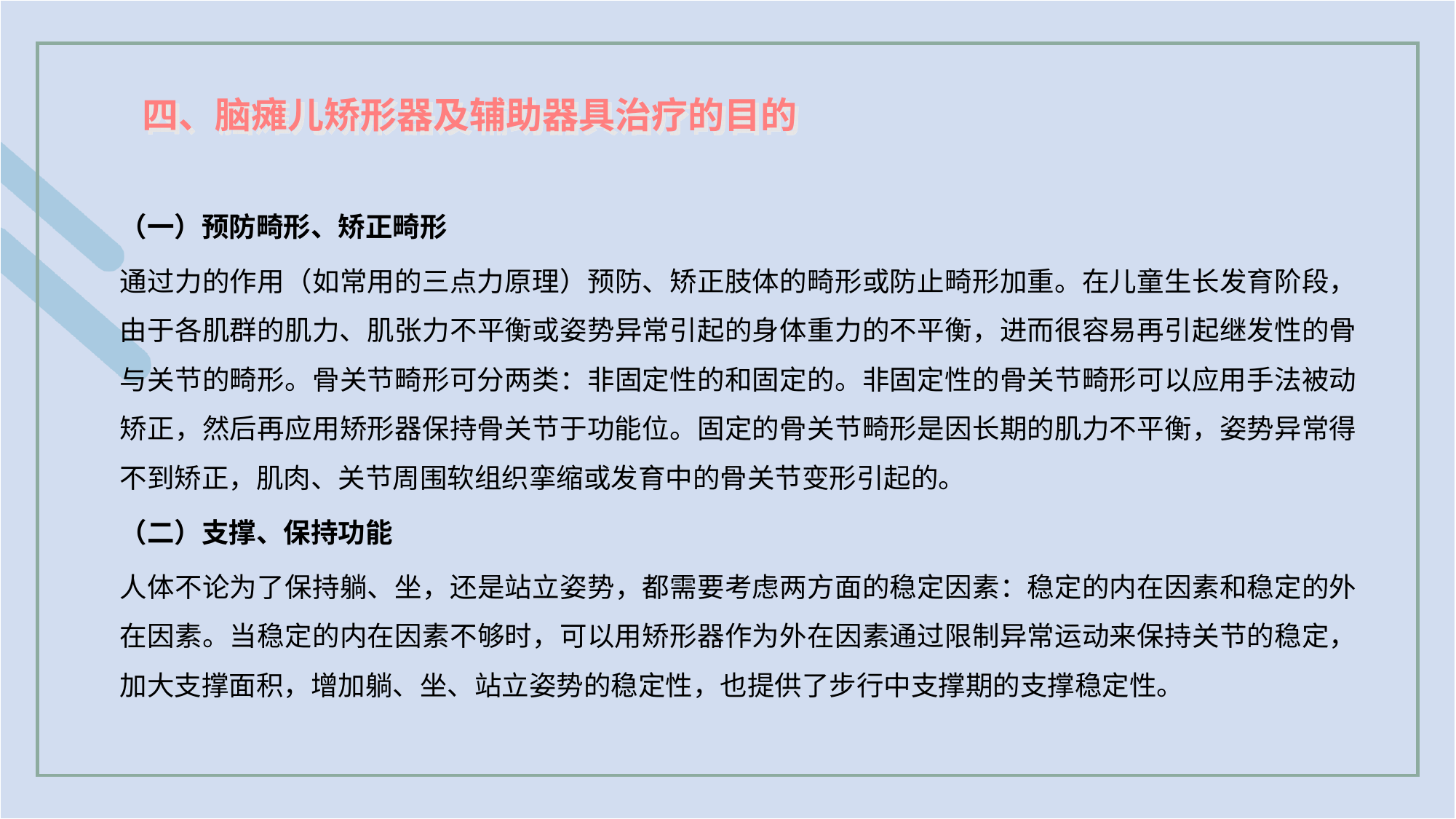

四、脑瘫儿矫形器及辅助器具治疗的目的
（一）预防畸形、矫正畸形
通过力的作用（如常用的三点力原理）预防、矫正肢体的畸形或防止畸形加重。在儿童生长发育阶段，由于各肌群的肌力、肌张力不平衡或姿势异常引起的身体重力的不平衡，进而很容易再引起继发性的骨与关节的畸形。骨关节畸形可分两类：非固定性的和固定的。非固定性的骨关节畸形可以应用手法被动矫正，然后再应用矫形器保持骨关节于功能位。固定的骨关节畸形是因长期的肌力不平衡，姿势异常得不到矫正，肌肉、关节周围软组织挛缩或发育中的骨关节变形引起的。
（二）支撑、保持功能
人体不论为了保持躺、坐，还是站立姿势，都需要考虑两方面的稳定因素：稳定的内在因素和稳定的外在因素。当稳定的内在因素不够时，可以用矫形器作为外在因素通过限制异常运动来保持关节的稳定，加大支撑面积，增加躺、坐、站立姿势的稳定性，也提供了步行中支撑期的支撑稳定性。